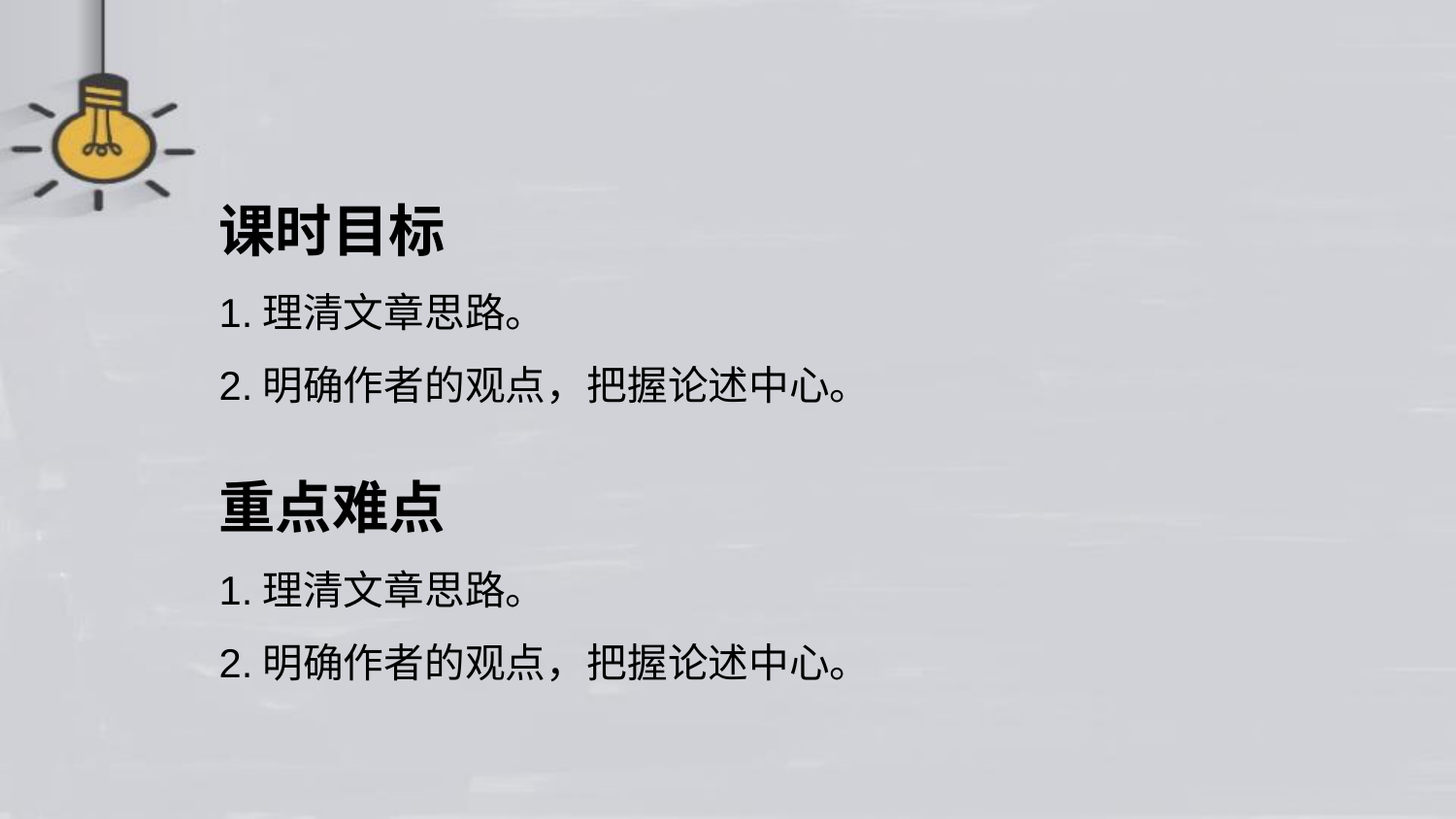

课时目标
1.理清文章思路。
2.明确作者的观点，把握论述中心。
重点难点
1.理清文章思路。
2.明确作者的观点，把握论述中心。